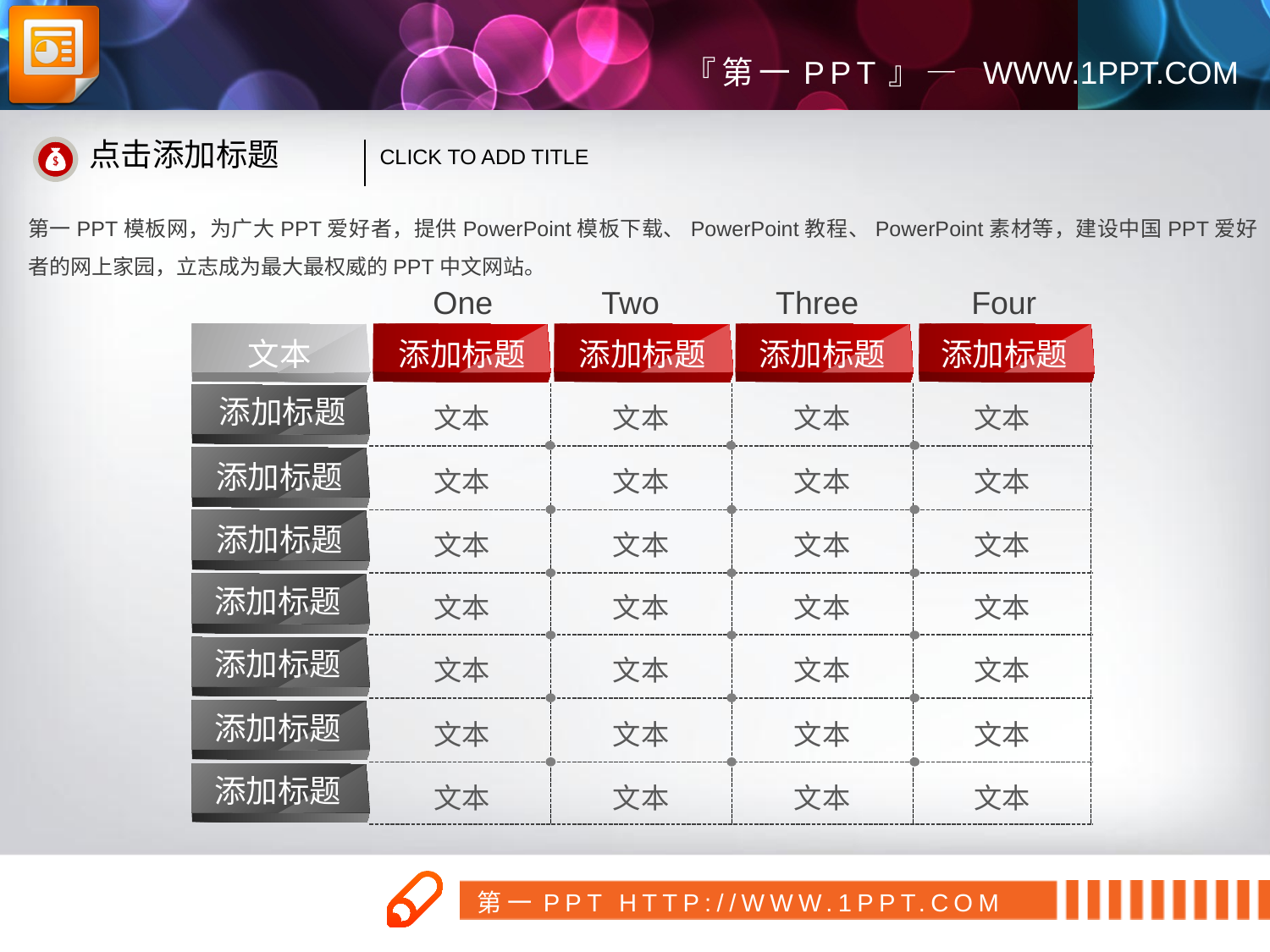

点击添加标题
CLICK TO ADD TITLE

第一PPT模板网，为广大PPT爱好者，提供PowerPoint模板下载、PowerPoint教程、PowerPoint素材等，建设中国PPT爱好者的网上家园，立志成为最大最权威的PPT中文网站。
One
Two
Three
Four

文本
添加标题
添加标题
添加标题
添加标题

添加标题
文本
文本
文本
文本

添加标题
文本
文本
文本
文本

添加标题
文本
文本
文本
文本

添加标题
文本
文本
文本
文本

添加标题
文本
文本
文本
文本

添加标题
文本
文本
文本
文本

添加标题
文本
文本
文本
文本